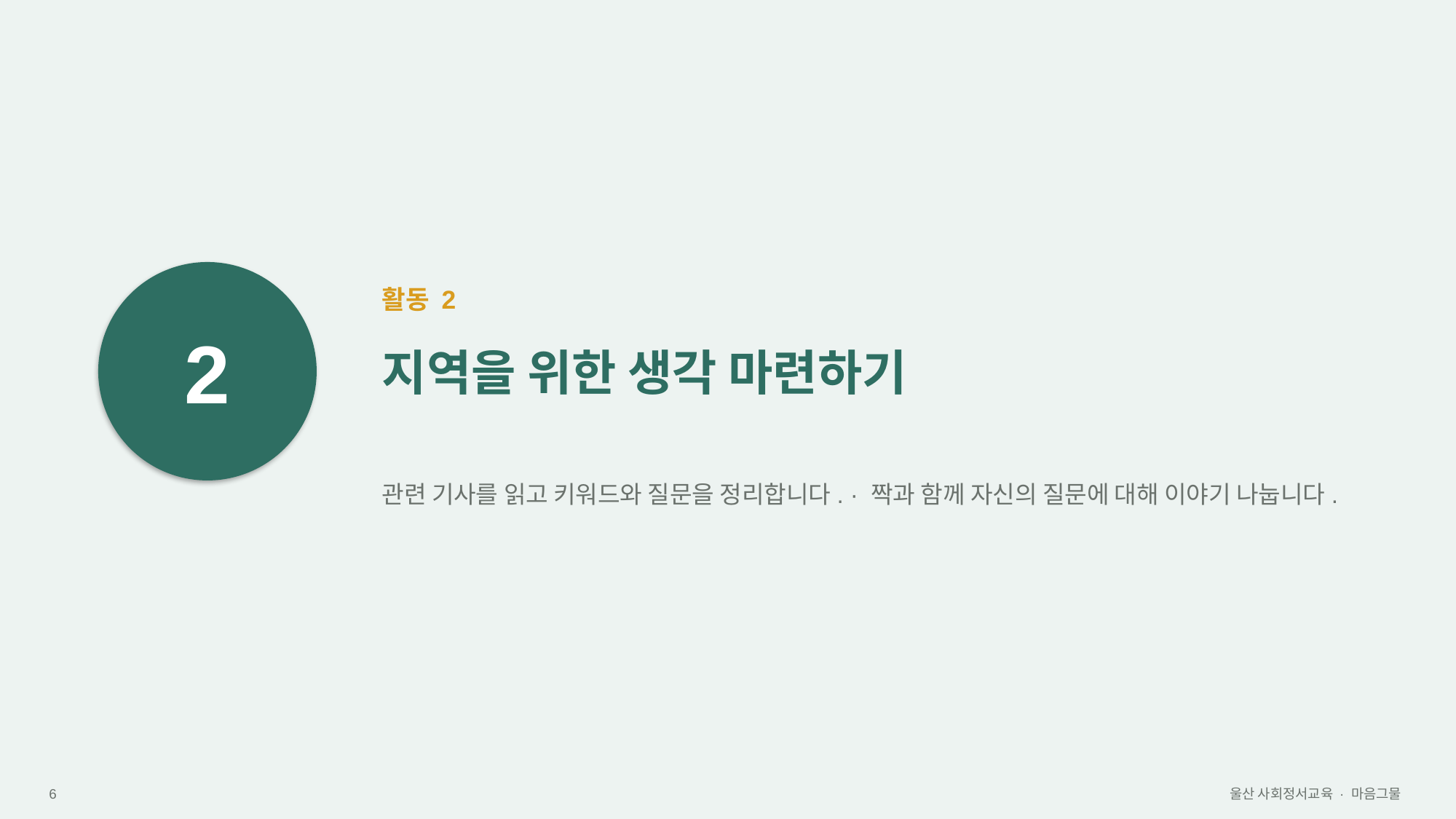

2
활동 2
지역을 위한 생각 마련하기
관련 기사를 읽고 키워드와 질문을 정리합니다. · 짝과 함께 자신의 질문에 대해 이야기 나눕니다.
6
울산 사회정서교육 · 마음그물